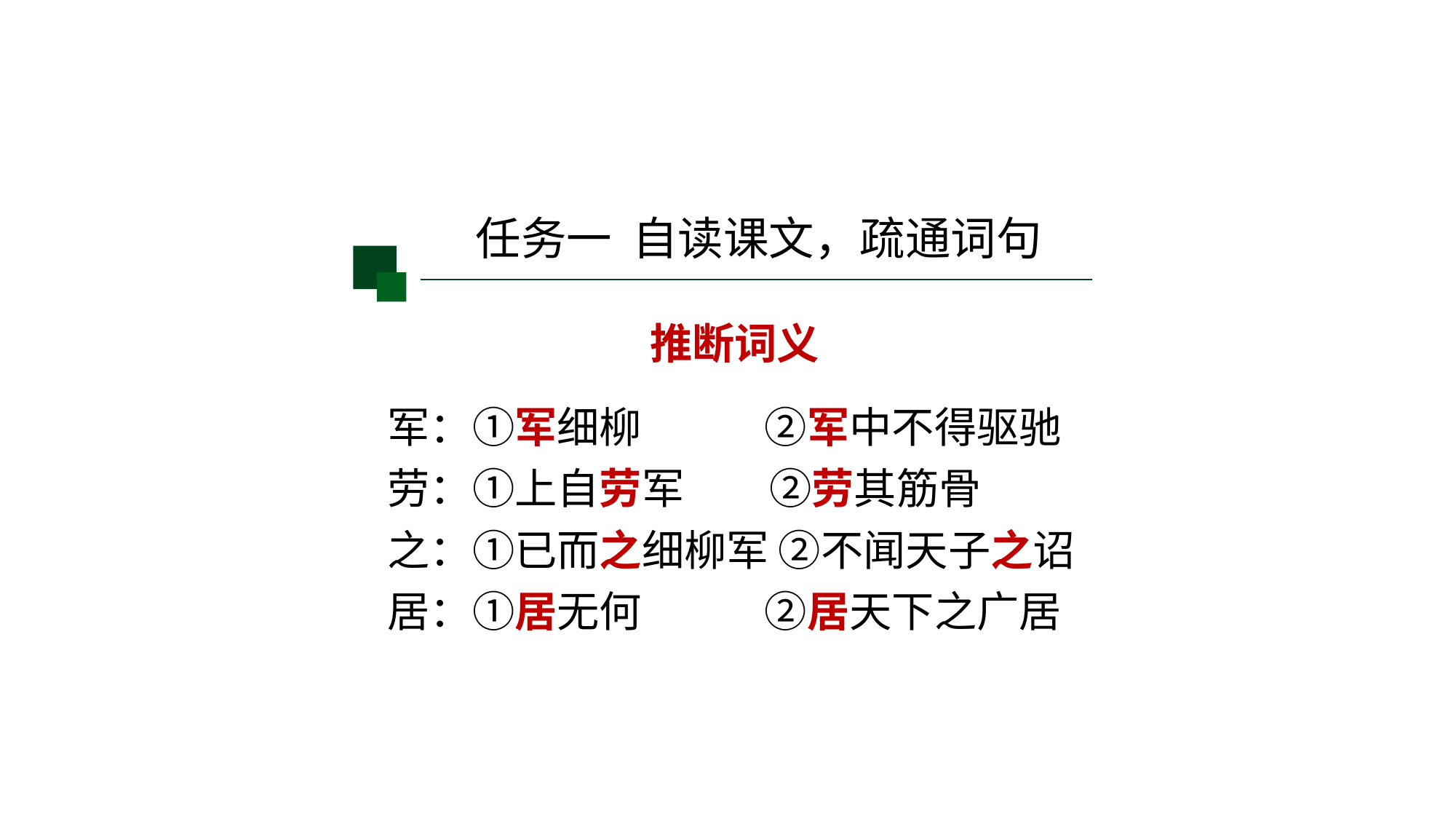

任务一  自读课文，疏通词句

推断词义
军：①军细柳             ②军中不得驱驰
劳：①上自劳军         ②劳其筋骨
之：①已而之细柳军 ②不闻天子之诏
居：①居无何             ②居天下之广居